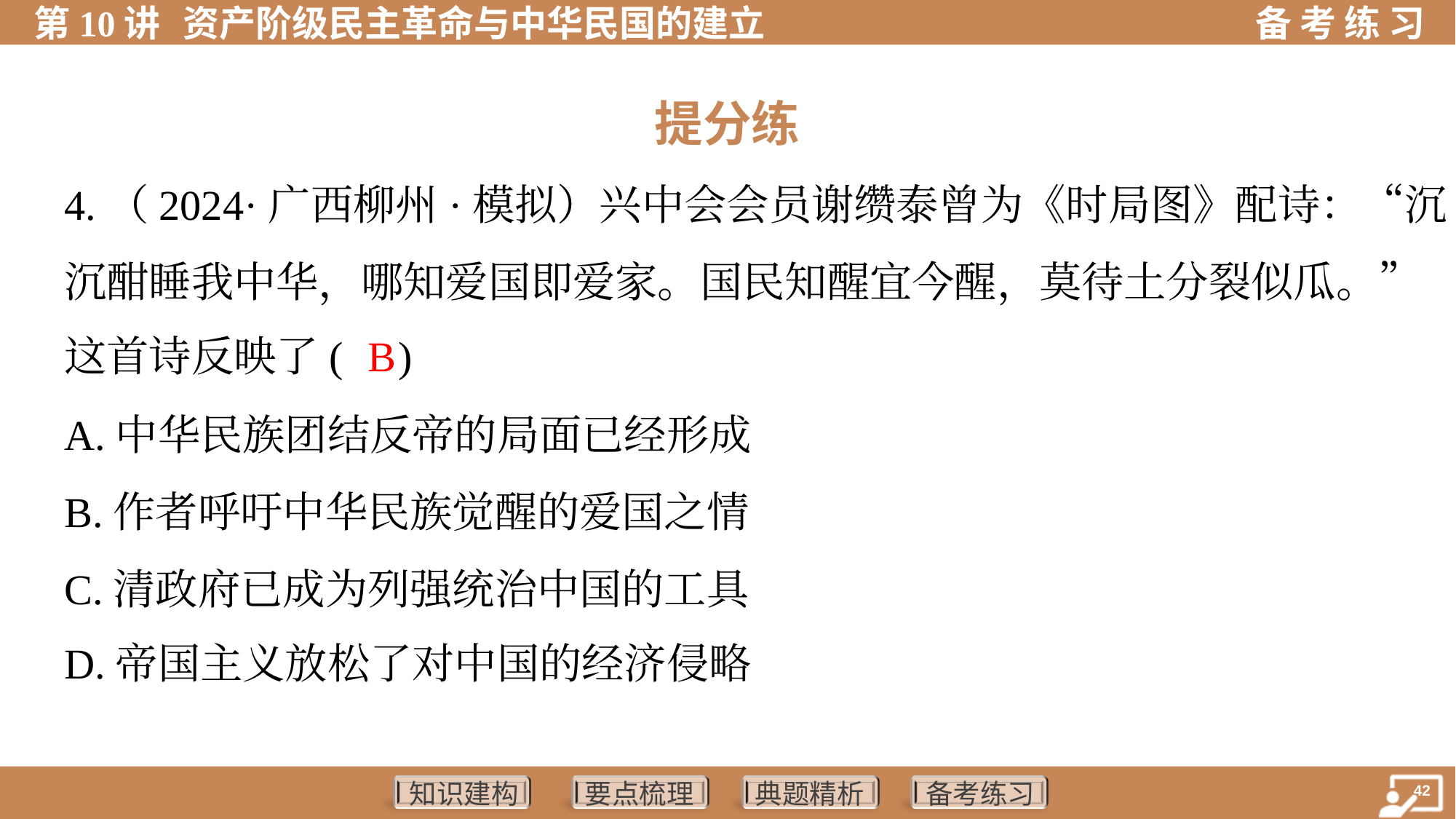

提分练
4.（2024·广西柳州·模拟）兴中会会员谢缵泰曾为《时局图》配诗：“沉
沉酣睡我中华，哪知爱国即爱家。国民知醒宜今醒，莫待土分裂似瓜。”
这首诗反映了(     )
B
A.中华民族团结反帝的局面已经形成
B.作者呼吁中华民族觉醒的爱国之情
C.清政府已成为列强统治中国的工具
D.帝国主义放松了对中国的经济侵略